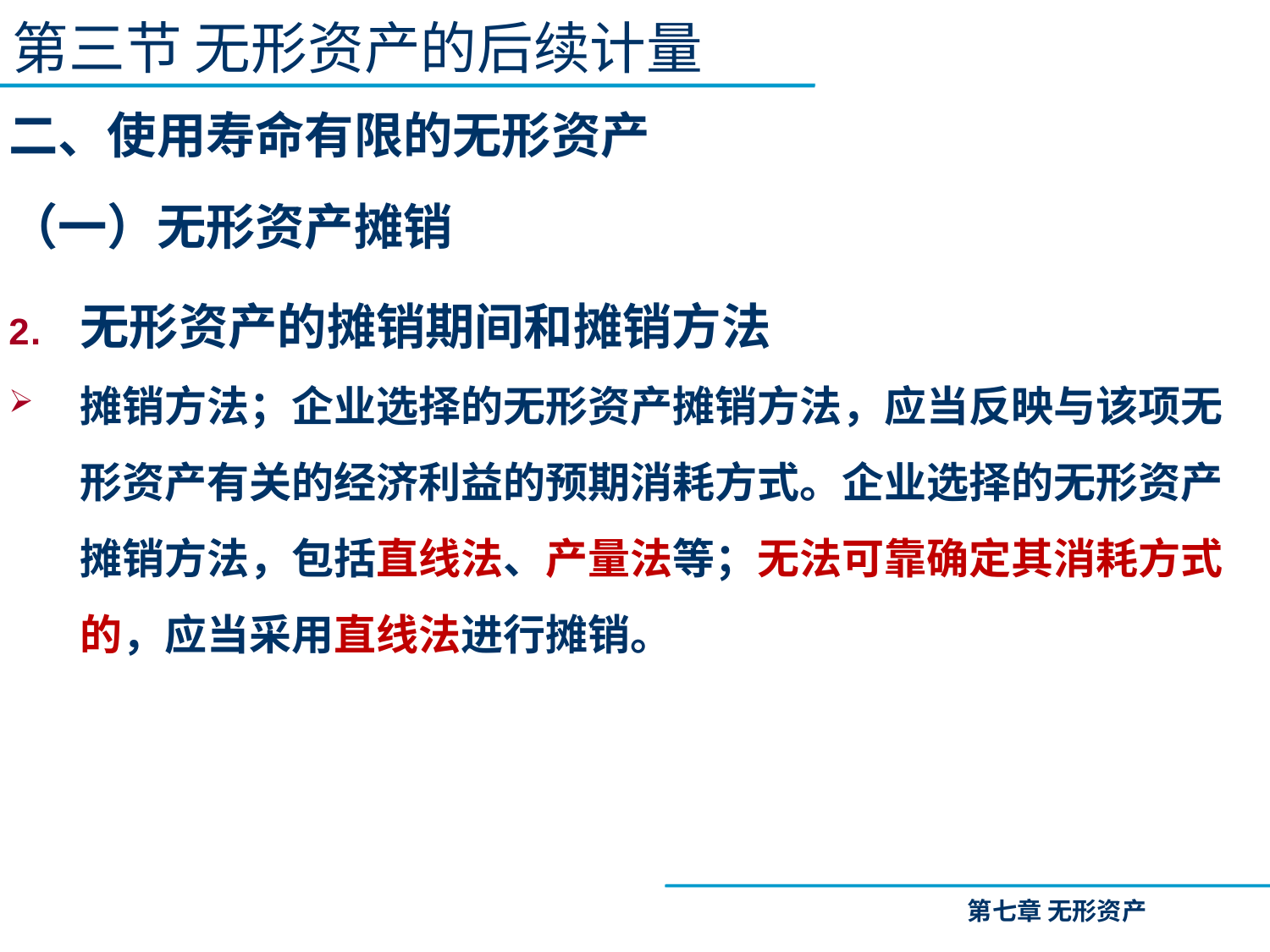

第三节 无形资产的后续计量
二、使用寿命有限的无形资产
（一）无形资产摊销
无形资产的摊销期间和摊销方法
摊销方法；企业选择的无形资产摊销方法，应当反映与该项无形资产有关的经济利益的预期消耗方式。企业选择的无形资产摊销方法，包括直线法、产量法等；无法可靠确定其消耗方式的，应当采用直线法进行摊销。